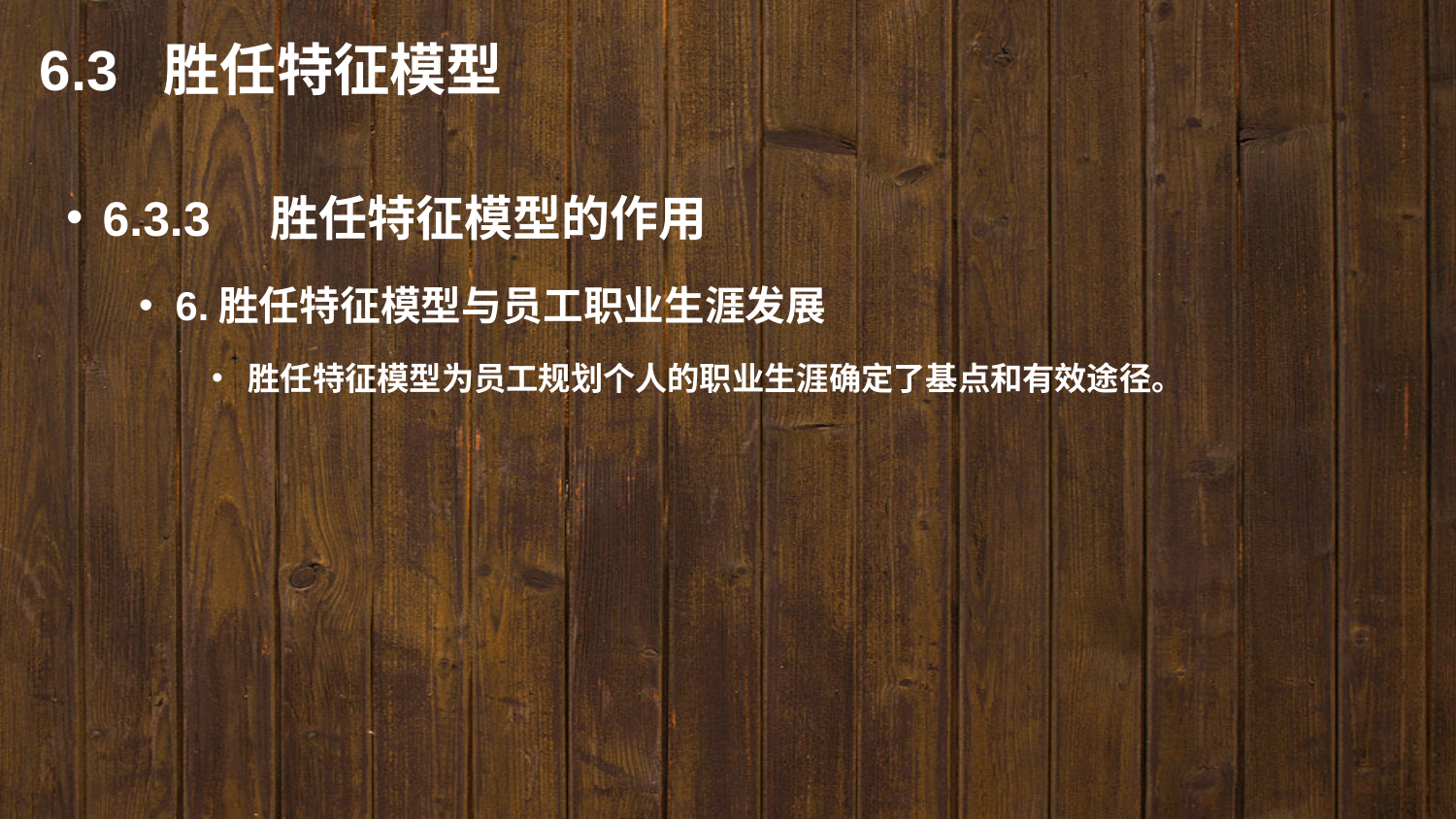

6.3  胜任特征模型
6.3.3　胜任特征模型的作用
6.胜任特征模型与员工职业生涯发展
胜任特征模型为员工规划个人的职业生涯确定了基点和有效途径。